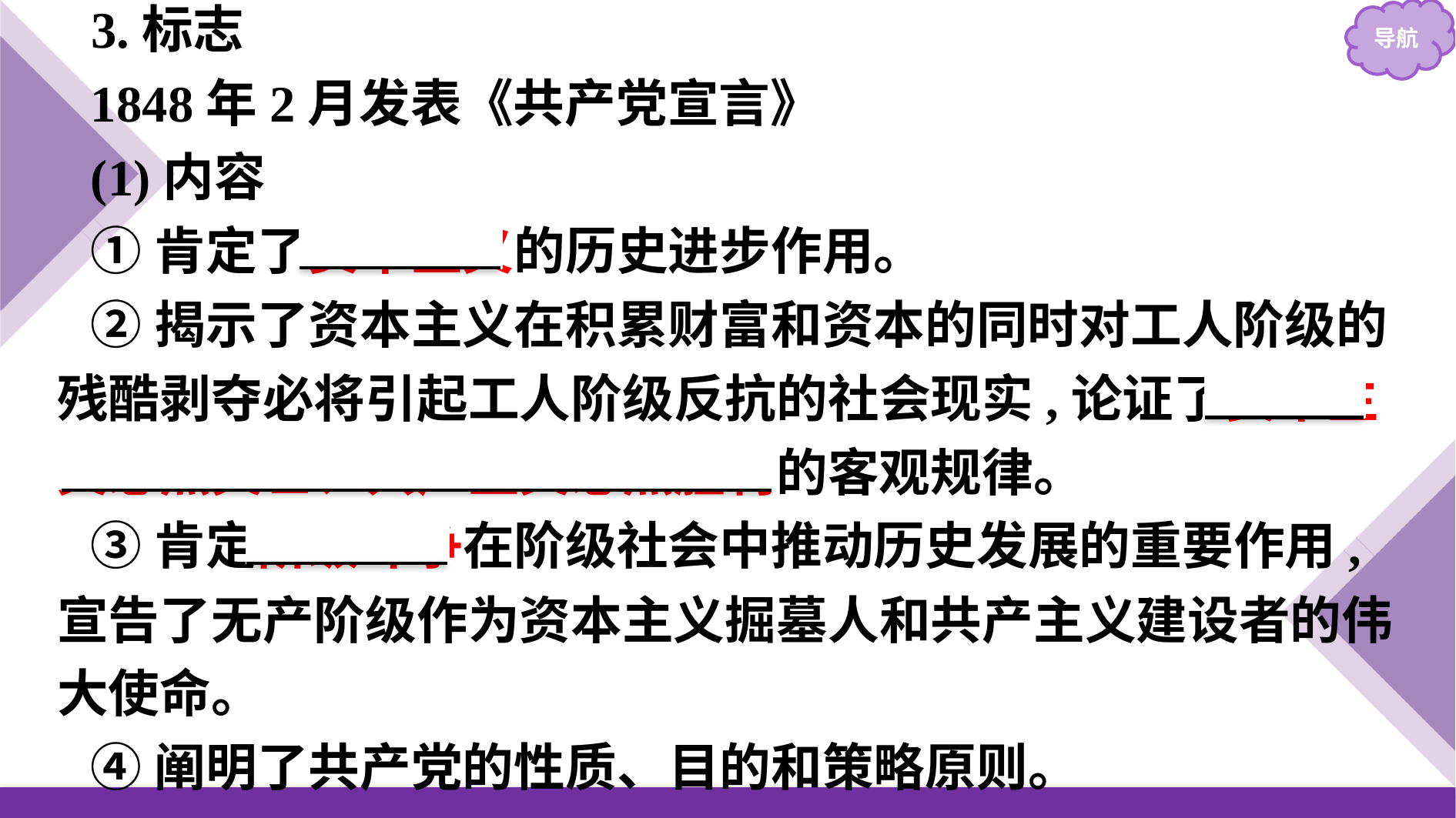

3.标志
1848年2月发表《共产党宣言》
(1)内容
①肯定了资本主义的历史进步作用。
②揭示了资本主义在积累财富和资本的同时对工人阶级的残酷剥夺必将引起工人阶级反抗的社会现实,论证了资本主义必然灭亡、共产主义必然胜利的客观规律。
③肯定阶级斗争在阶级社会中推动历史发展的重要作用,宣告了无产阶级作为资本主义掘墓人和共产主义建设者的伟大使命。
④阐明了共产党的性质、目的和策略原则。